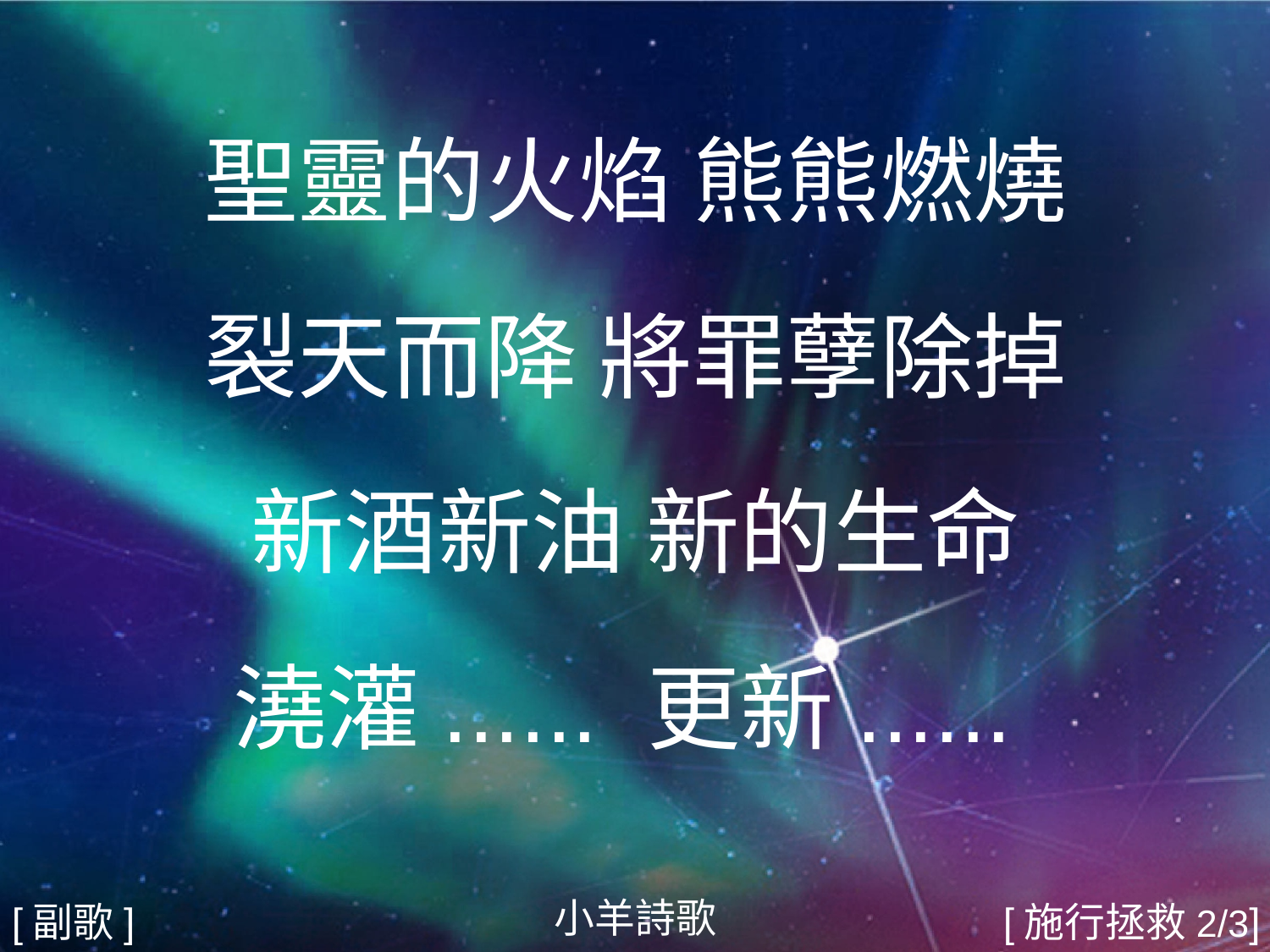

聖靈的火焰 熊熊燃燒

裂天而降 將罪孽除掉

新酒新油 新的生命

澆灌...... 更新......
#

小羊詩歌
[副歌]
[施行拯救2/3]